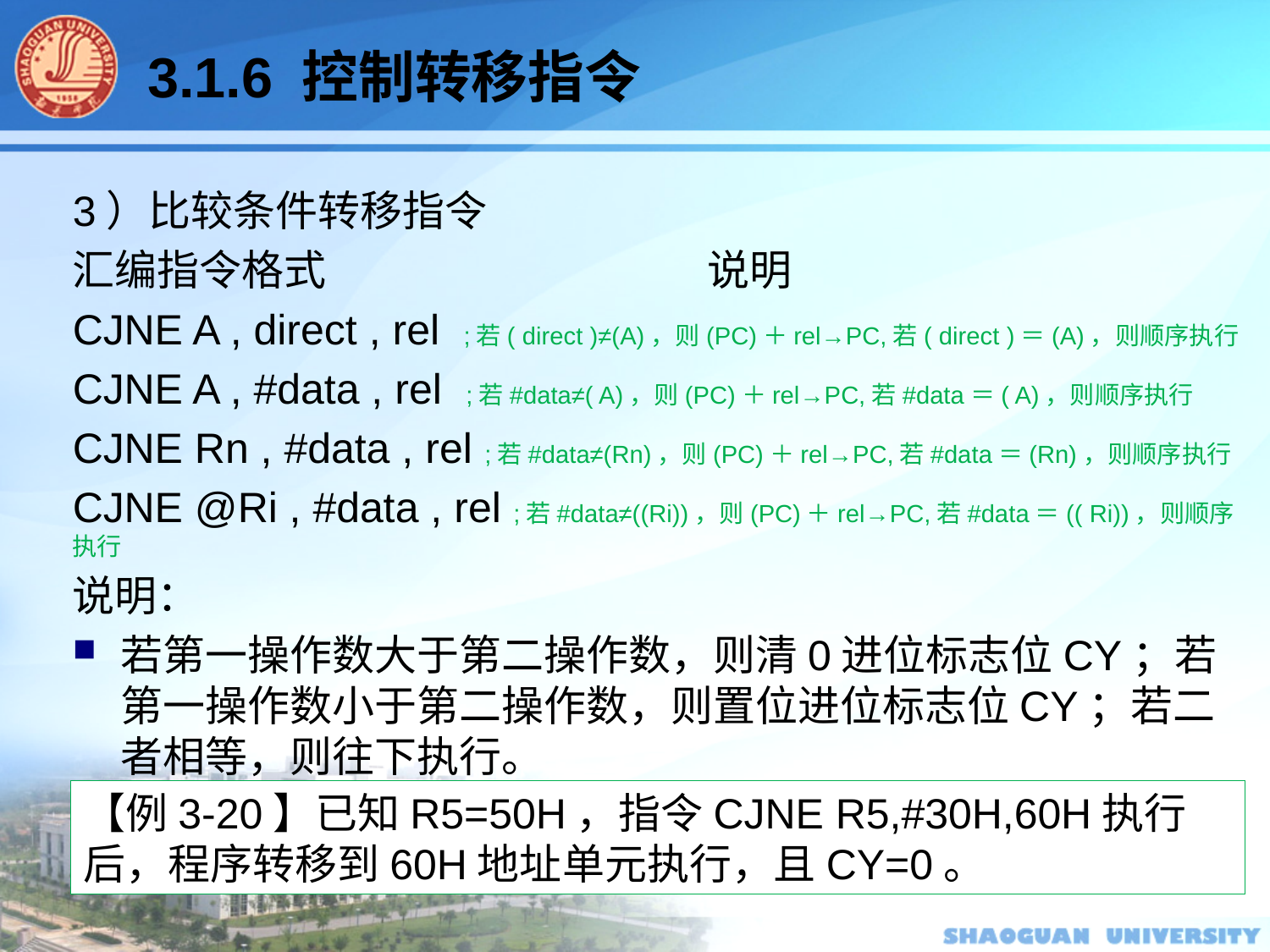

3.1.6 控制转移指令
3）比较条件转移指令
汇编指令格式			说明
CJNE A , direct , rel  ;若( direct )≠(A)，则(PC)＋rel→PC,若( direct )＝(A)，则顺序执行
CJNE A , #data , rel  ;若#data≠( A)，则(PC)＋rel→PC,若#data＝( A)，则顺序执行
CJNE Rn , #data , rel ;若#data≠(Rn)，则(PC)＋rel→PC,若#data＝(Rn)，则顺序执行
CJNE @Ri , #data , rel ;若#data≠((Ri))，则(PC)＋rel→PC,若#data＝(( Ri))，则顺序执行
说明：
若第一操作数大于第二操作数，则清0进位标志位CY；若第一操作数小于第二操作数，则置位进位标志位CY；若二者相等，则往下执行。
转移的目标地址为当前指令的首地址加3后，再加指令的第三操作数偏移量(rel )。
【例3-20】已知R5=50H，指令CJNE R5,#30H,60H执行后，程序转移到60H地址单元执行，且CY=0。